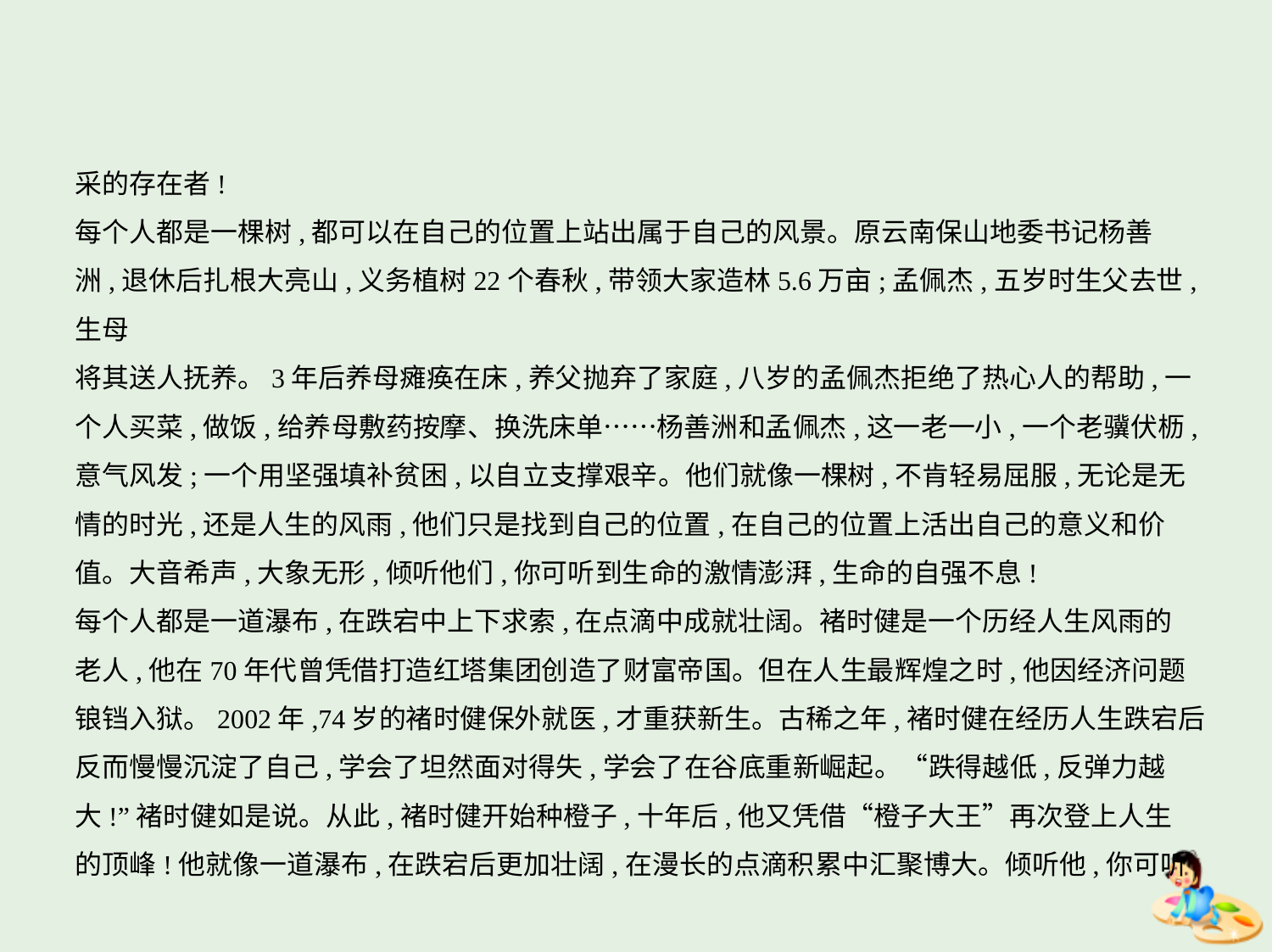

采的存在者!
每个人都是一棵树,都可以在自己的位置上站出属于自己的风景。原云南保山地委书记杨善
洲,退休后扎根大亮山,义务植树22个春秋,带领大家造林5.6万亩;孟佩杰,五岁时生父去世,生母
将其送人抚养。3年后养母瘫痪在床,养父抛弃了家庭,八岁的孟佩杰拒绝了热心人的帮助,一
个人买菜,做饭,给养母敷药按摩、换洗床单……杨善洲和孟佩杰,这一老一小,一个老骥伏枥,
意气风发;一个用坚强填补贫困,以自立支撑艰辛。他们就像一棵树,不肯轻易屈服,无论是无
情的时光,还是人生的风雨,他们只是找到自己的位置,在自己的位置上活出自己的意义和价
值。大音希声,大象无形,倾听他们,你可听到生命的激情澎湃,生命的自强不息!
每个人都是一道瀑布,在跌宕中上下求索,在点滴中成就壮阔。褚时健是一个历经人生风雨的
老人,他在70年代曾凭借打造红塔集团创造了财富帝国。但在人生最辉煌之时,他因经济问题
锒铛入狱。2002年,74岁的褚时健保外就医,才重获新生。古稀之年,褚时健在经历人生跌宕后
反而慢慢沉淀了自己,学会了坦然面对得失,学会了在谷底重新崛起。“跌得越低,反弹力越
大!”褚时健如是说。从此,褚时健开始种橙子,十年后,他又凭借“橙子大王”再次登上人生
的顶峰!他就像一道瀑布,在跌宕后更加壮阔,在漫长的点滴积累中汇聚博大。倾听他,你可听